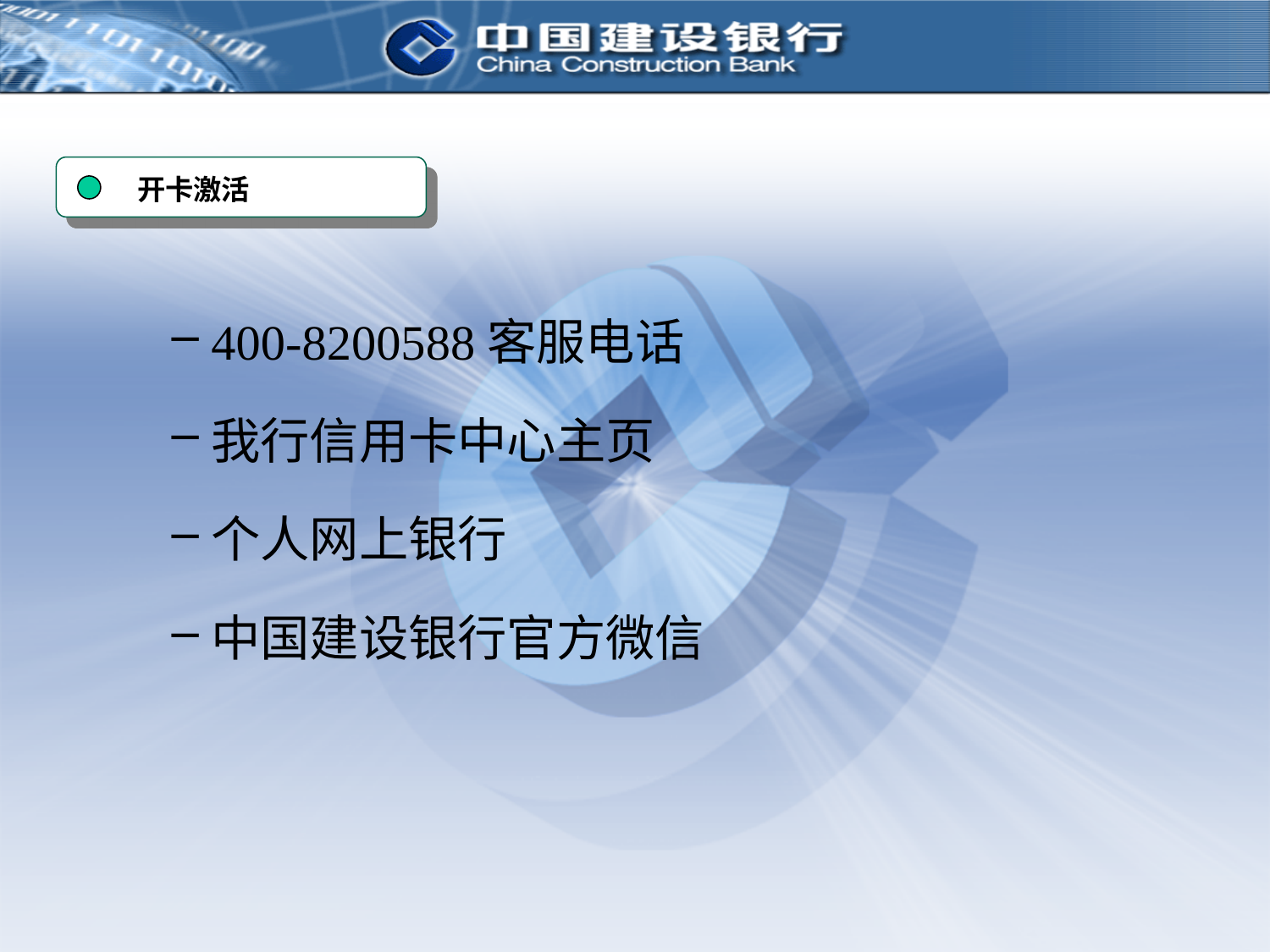

开卡激活

400-8200588客服电话
我行信用卡中心主页
个人网上银行
中国建设银行官方微信